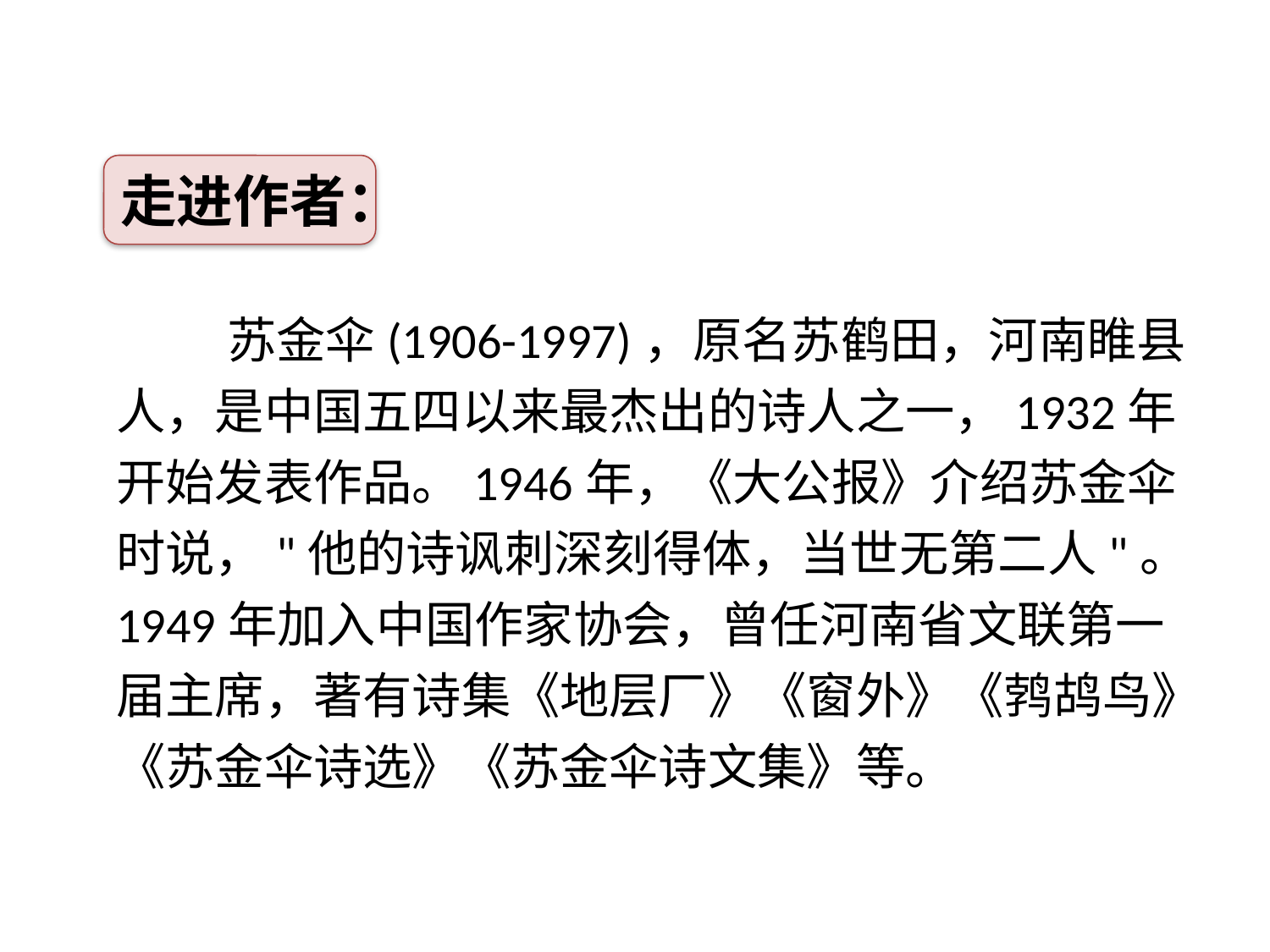

走进作者：
         苏金伞(1906-1997)，原名苏鹤田，河南睢县人，是中国五四以来最杰出的诗人之一，1932年开始发表作品。1946年，《大公报》介绍苏金伞时说，"他的诗讽刺深刻得体，当世无第二人"。
1949年加入中国作家协会，曾任河南省文联第一届主席，著有诗集《地层厂》《窗外》《鹁鸪鸟》《苏金伞诗选》《苏金伞诗文集》等。